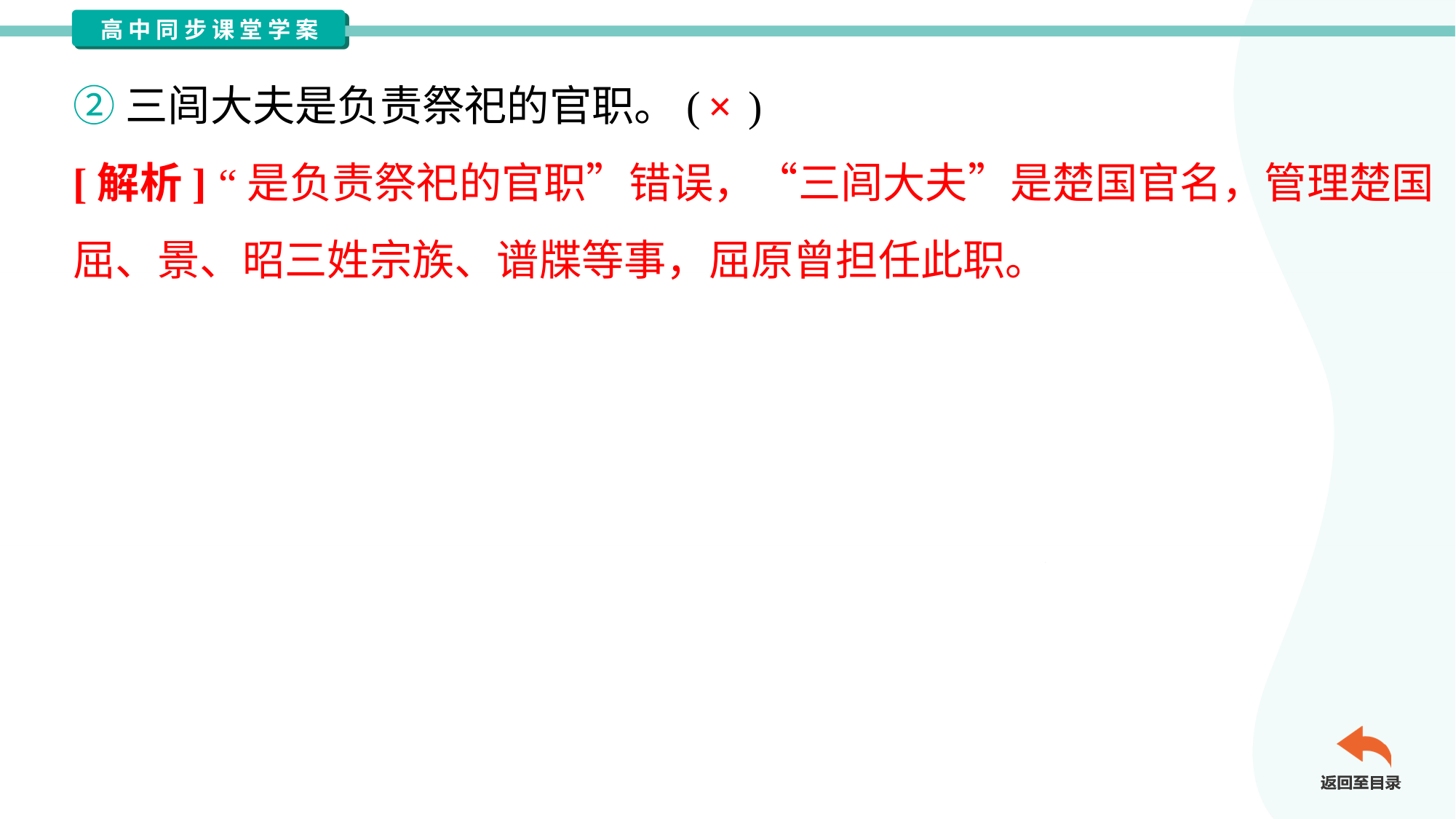

②三闾大夫是负责祭祀的官职。(    )
×
[解析] “是负责祭祀的官职”错误，“三闾大夫”是楚国官名，管理楚国
屈、景、昭三姓宗族、谱牒等事，屈原曾担任此职。